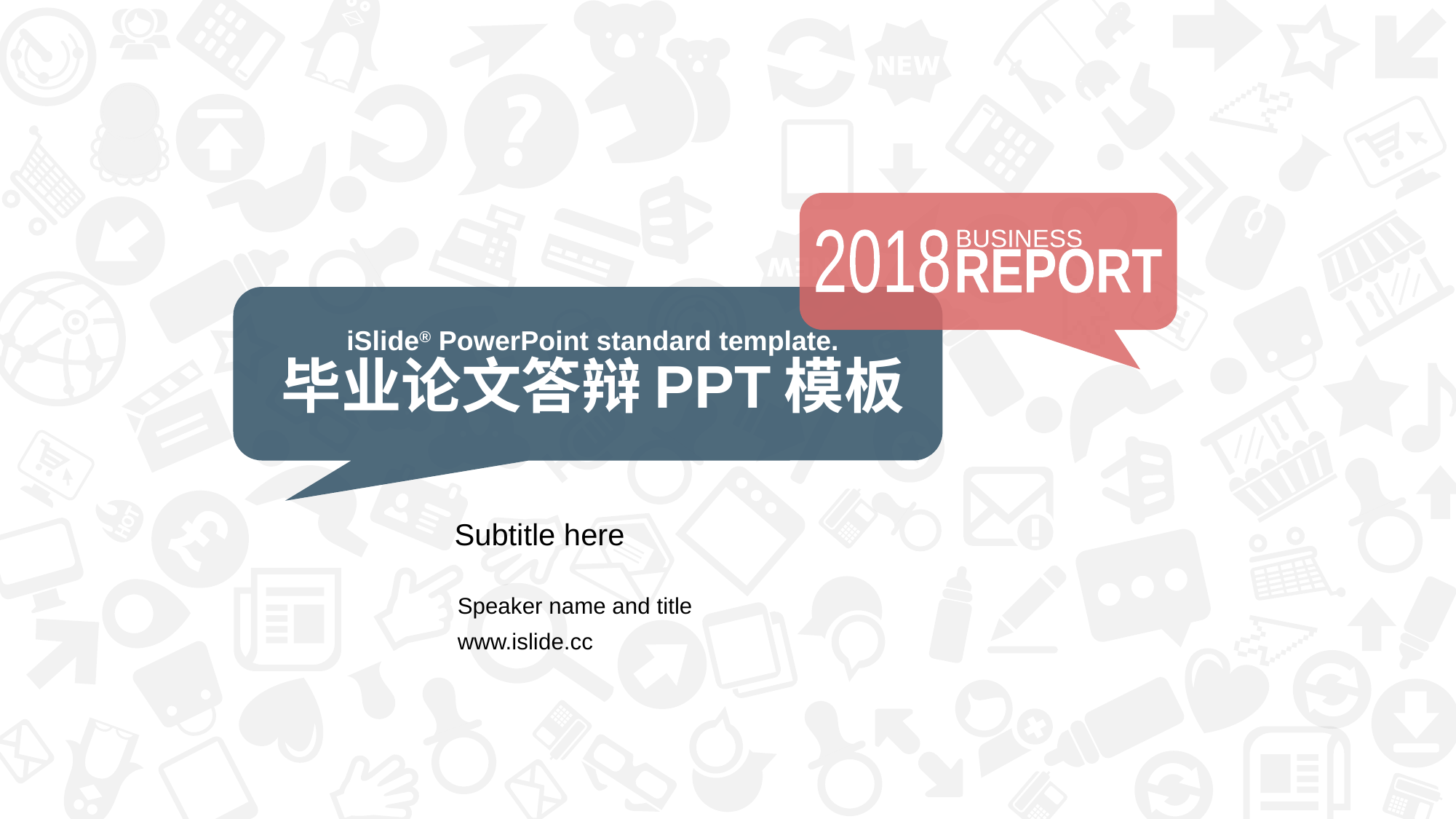

BUSINESS
2018
REPORT
# iSlide® PowerPoint standard template. 毕业论文答辩PPT模板
Subtitle here
Speaker name and title
www.islide.cc